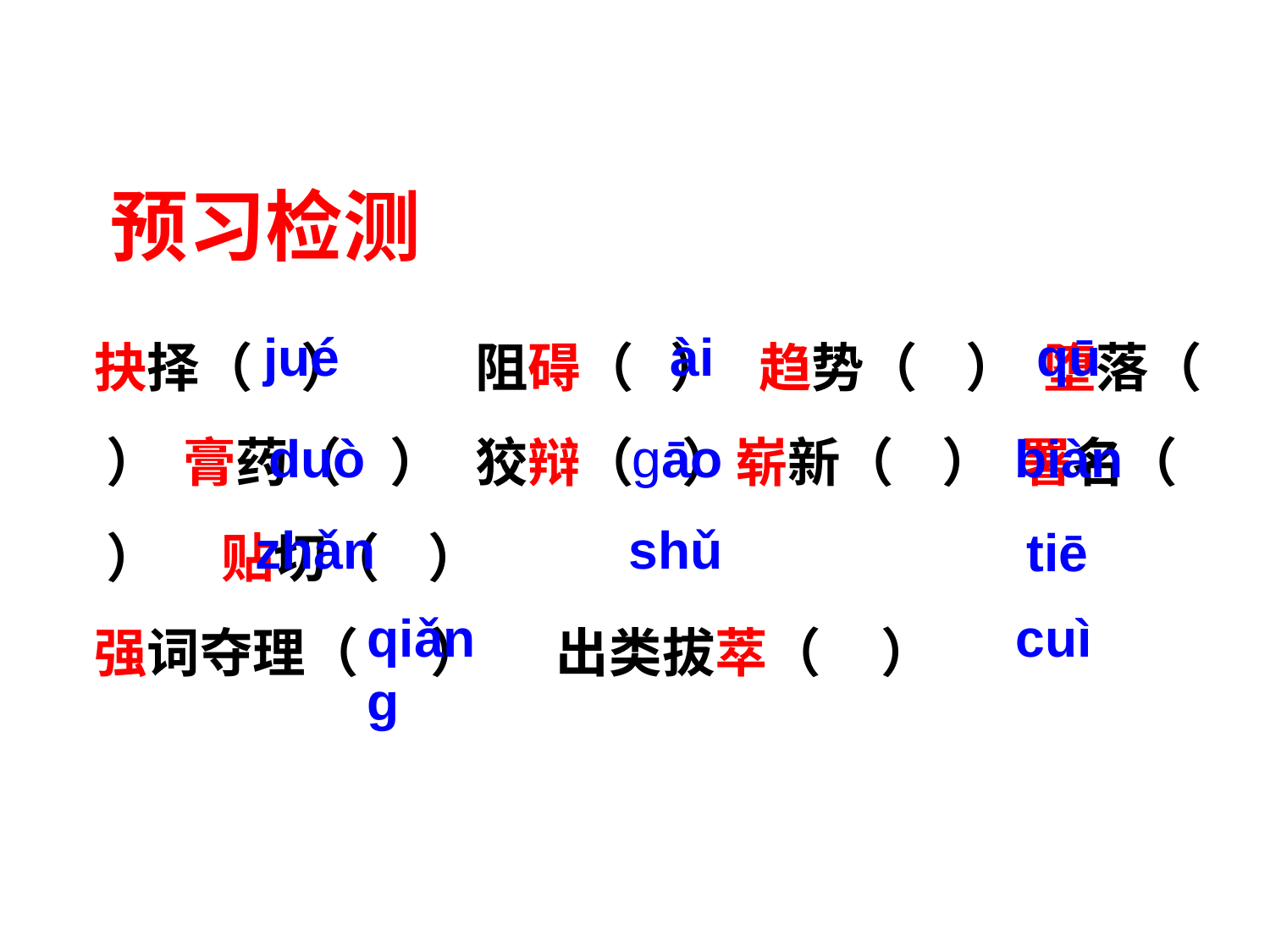

预习检测
抉择（    ）	阻碍（   ）   趋势（    ）  堕落（    ）  膏药（    ）	狡辩（    ）崭新（    ）  署名（    ）	贴切（    ）
强词夺理（      ）      出类拔萃（     ）
jué
ài
qū
biàn
duò
gāo
zhǎn
shǔ
tiē
qiǎnɡ
cuì